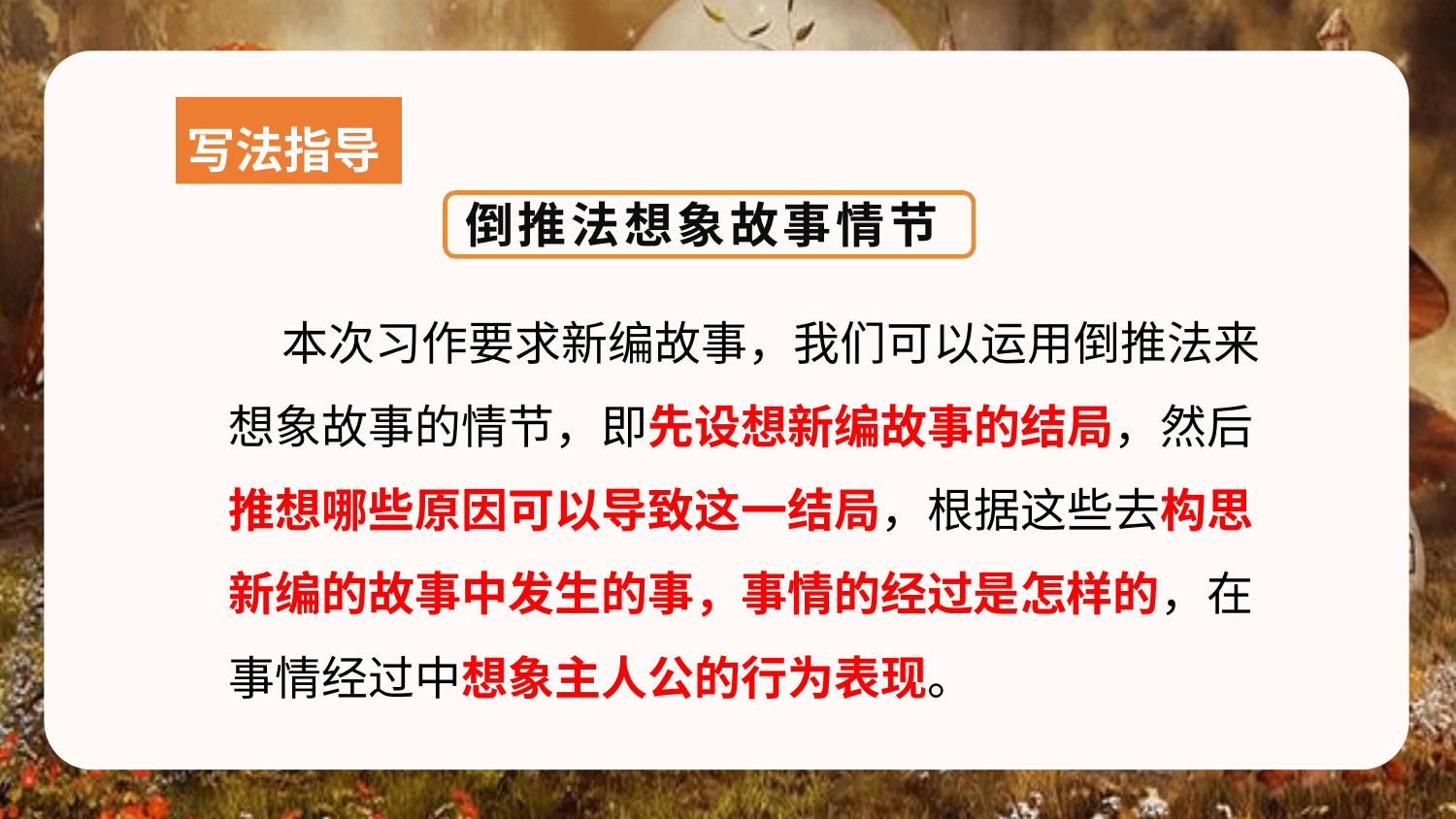

写法指导
倒推法想象故事情节

    本次习作要求新编故事，我们可以运用倒推法来想象故事的情节，即先设想新编故事的结局，然后推想哪些原因可以导致这一结局，根据这些去构思新编的故事中发生的事，事情的经过是怎样的，在事情经过中想象主人公的行为表现。